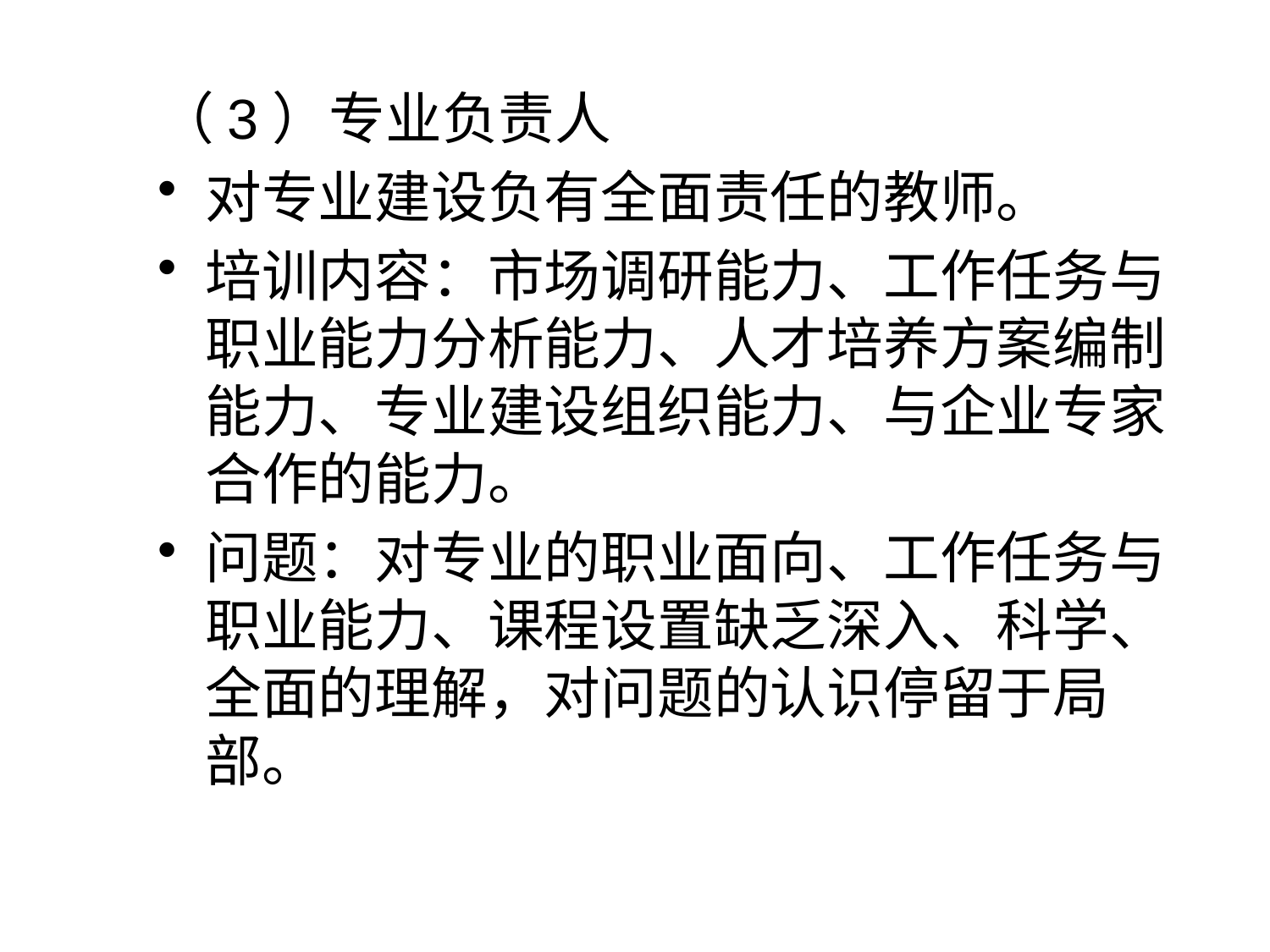

#
（3）专业负责人
对专业建设负有全面责任的教师。
培训内容：市场调研能力、工作任务与职业能力分析能力、人才培养方案编制能力、专业建设组织能力、与企业专家合作的能力。
问题：对专业的职业面向、工作任务与职业能力、课程设置缺乏深入、科学、全面的理解，对问题的认识停留于局部。